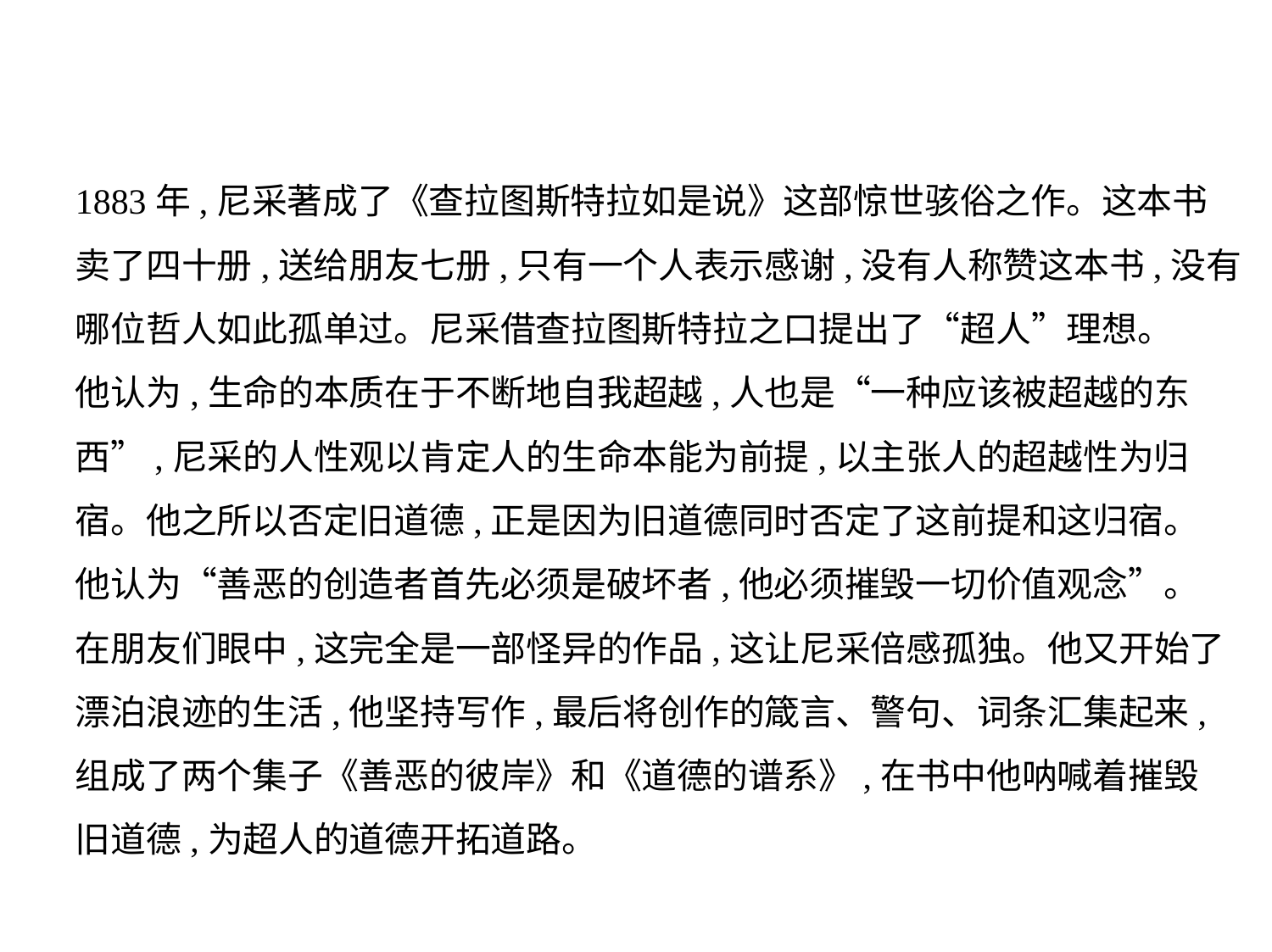

1883年,尼采著成了《查拉图斯特拉如是说》这部惊世骇俗之作。这本书
卖了四十册,送给朋友七册,只有一个人表示感谢,没有人称赞这本书,没有
哪位哲人如此孤单过。尼采借查拉图斯特拉之口提出了“超人”理想。
他认为,生命的本质在于不断地自我超越,人也是“一种应该被超越的东
西”,尼采的人性观以肯定人的生命本能为前提,以主张人的超越性为归
宿。他之所以否定旧道德,正是因为旧道德同时否定了这前提和这归宿。
他认为“善恶的创造者首先必须是破坏者,他必须摧毁一切价值观念”。
在朋友们眼中,这完全是一部怪异的作品,这让尼采倍感孤独。他又开始了
漂泊浪迹的生活,他坚持写作,最后将创作的箴言、警句、词条汇集起来,
组成了两个集子《善恶的彼岸》和《道德的谱系》,在书中他呐喊着摧毁
旧道德,为超人的道德开拓道路。